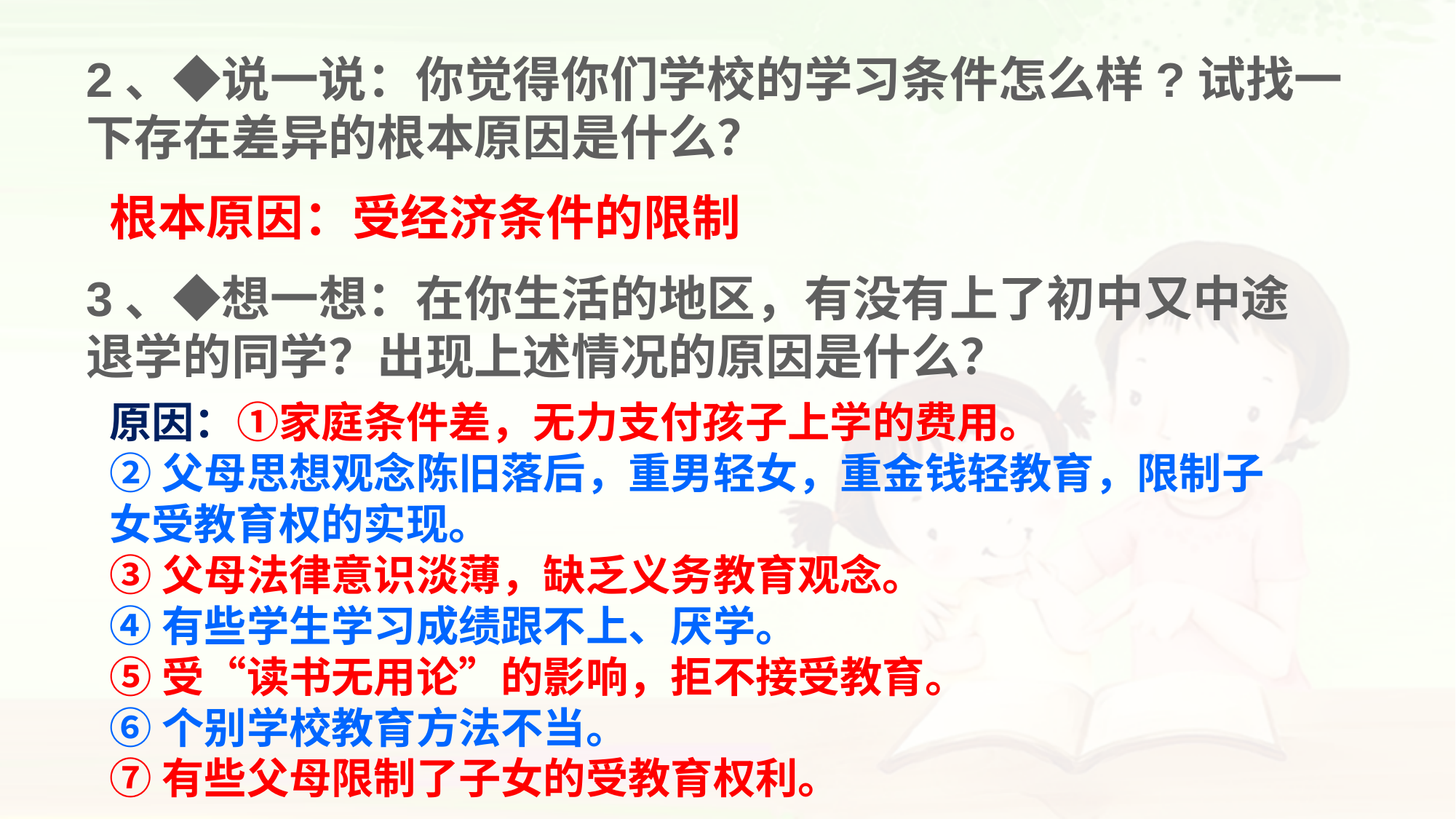

2、◆说一说：你觉得你们学校的学习条件怎么样?试找一下存在差异的根本原因是什么？
根本原因：受经济条件的限制
3、◆想一想：在你生活的地区，有没有上了初中又中途退学的同学？出现上述情况的原因是什么？
原因：①家庭条件差，无力支付孩子上学的费用。
②父母思想观念陈旧落后，重男轻女，重金钱轻教育，限制子女受教育权的实现。
③父母法律意识淡薄，缺乏义务教育观念。
④有些学生学习成绩跟不上、厌学。
⑤受“读书无用论”的影响，拒不接受教育。
⑥个别学校教育方法不当。
⑦有些父母限制了子女的受教育权利。